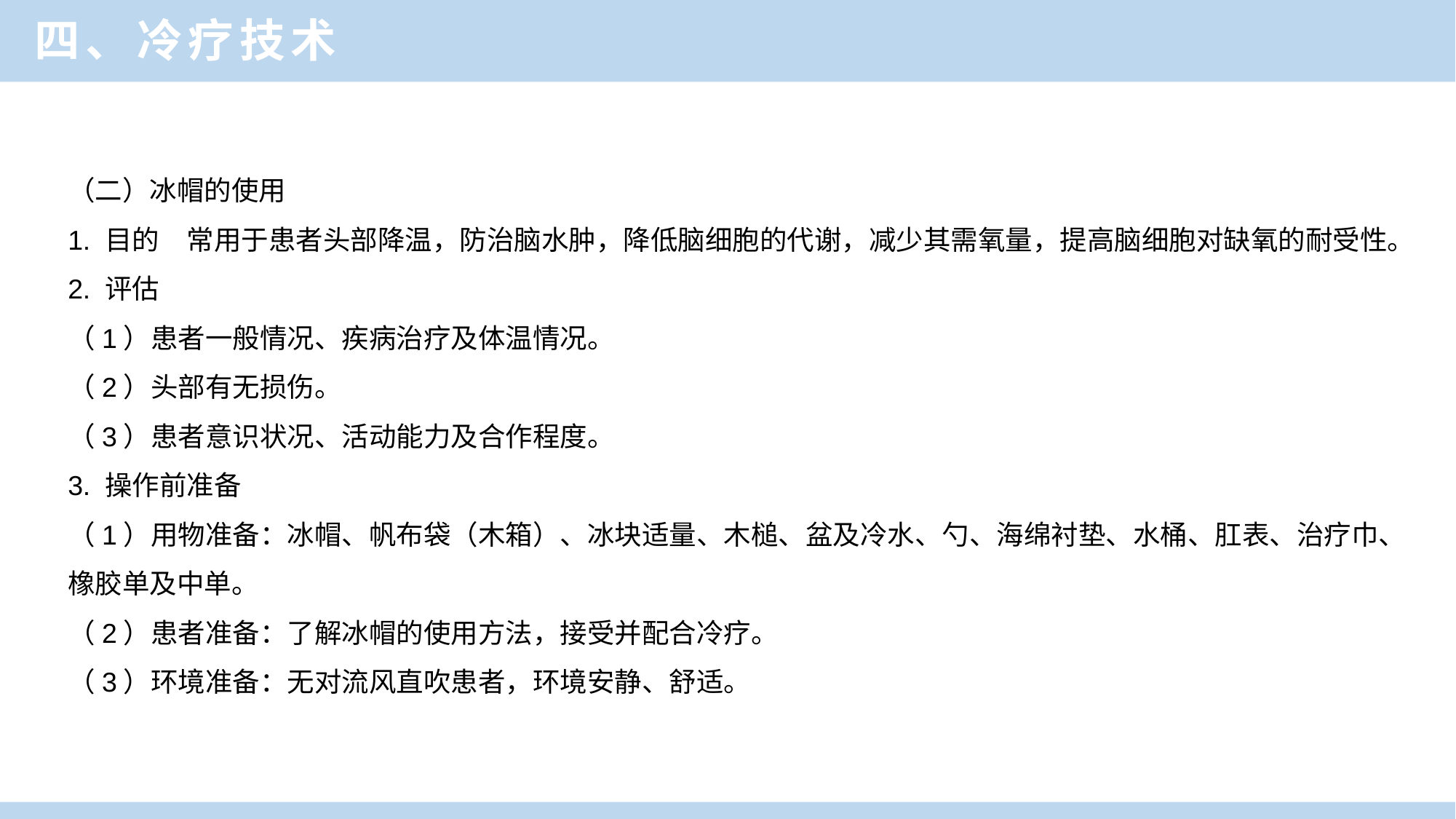

四、冷疗技术
（二）冰帽的使用
1. 目的　常用于患者头部降温，防治脑水肿，降低脑细胞的代谢，减少其需氧量，提高脑细胞对缺氧的耐受性。
2. 评估
（1）患者一般情况、疾病治疗及体温情况。
（2）头部有无损伤。
（3）患者意识状况、活动能力及合作程度。
3. 操作前准备
（1）用物准备：冰帽、帆布袋（木箱）、冰块适量、木槌、盆及冷水、勺、海绵衬垫、水桶、肛表、治疗巾、橡胶单及中单。
（2）患者准备：了解冰帽的使用方法，接受并配合冷疗。
（3）环境准备：无对流风直吹患者，环境安静、舒适。